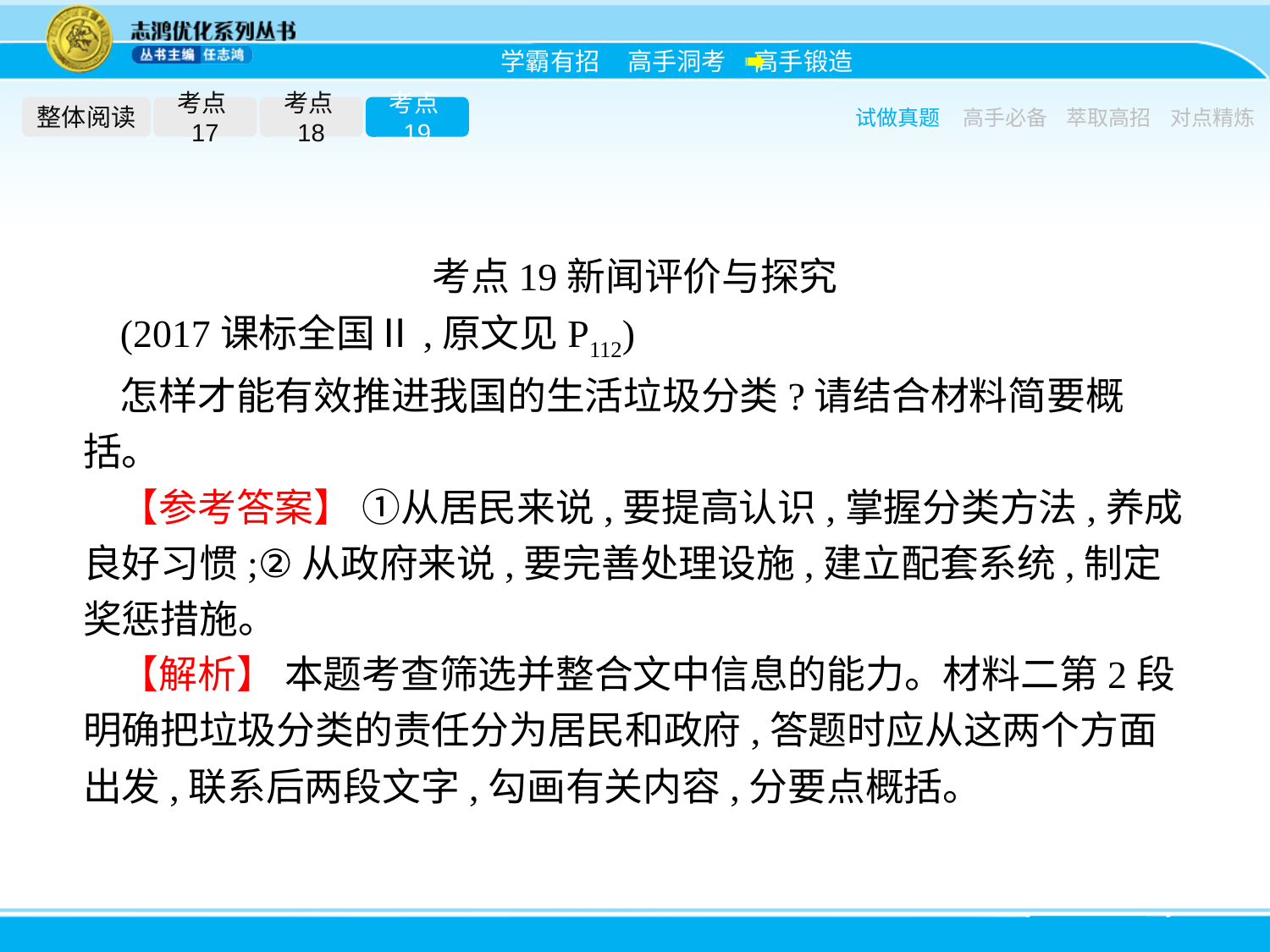

整体阅读
考点17
考点18
考点19
试做真题
高手必备
萃取高招
对点精炼
考点19新闻评价与探究
(2017课标全国Ⅱ,原文见P112)
怎样才能有效推进我国的生活垃圾分类?请结合材料简要概括。
【参考答案】 ①从居民来说,要提高认识,掌握分类方法,养成良好习惯;②从政府来说,要完善处理设施,建立配套系统,制定奖惩措施。
【解析】 本题考查筛选并整合文中信息的能力。材料二第2段明确把垃圾分类的责任分为居民和政府,答题时应从这两个方面出发,联系后两段文字,勾画有关内容,分要点概括。